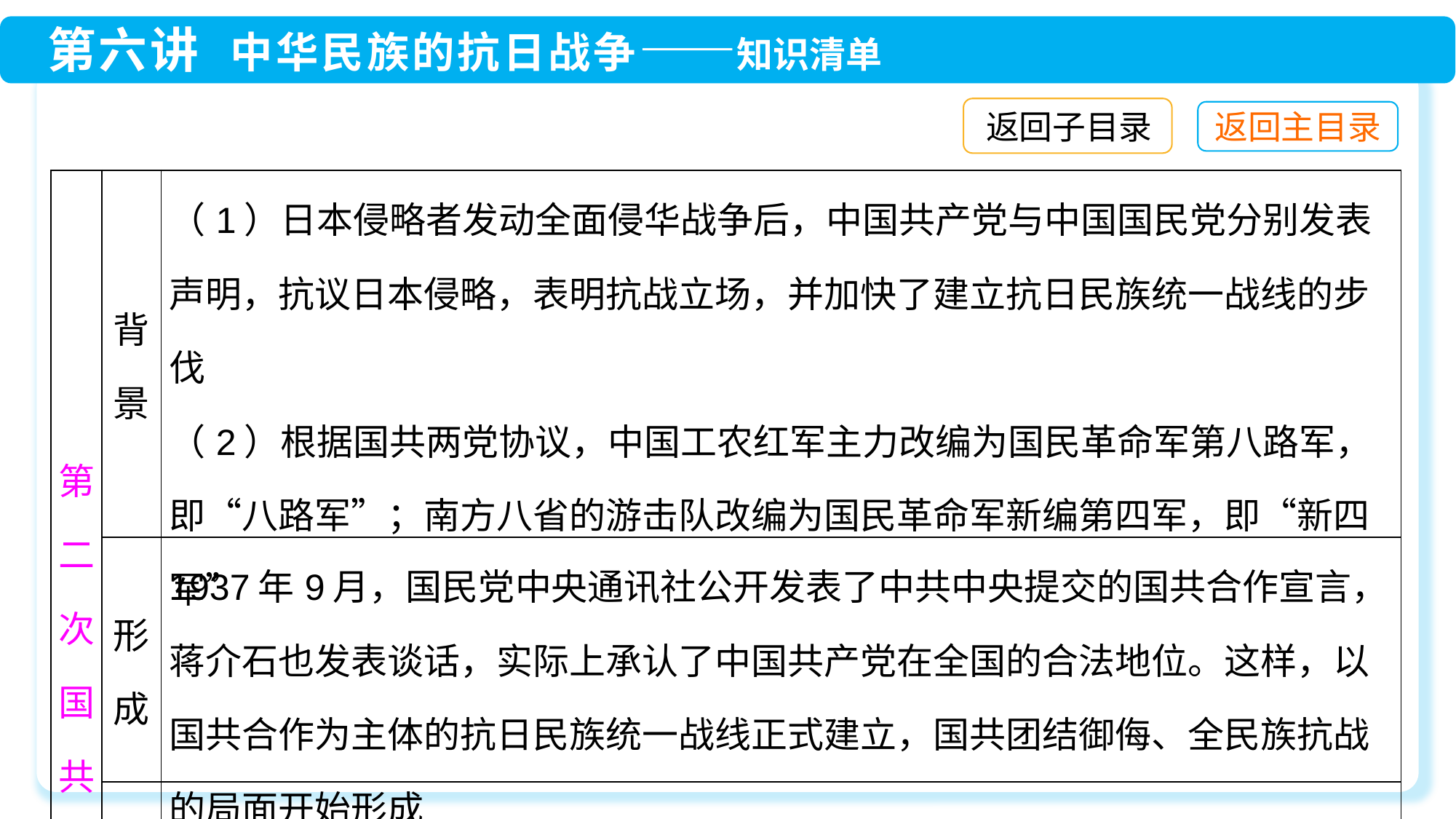

返回子目录
| 第二次国共合作 | 背 景 | （1）日本侵略者发动全面侵华战争后，中国共产党与中国国民党分别发表声明，抗议日本侵略，表明抗战立场，并加快了建立抗日民族统一战线的步伐 （2）根据国共两党协议，中国工农红军主力改编为国民革命军第八路军，即“八路军”；南方八省的游击队改编为国民革命军新编第四军，即“新四军” |
| --- | --- | --- |
|  | 形 成 | 1937年9月，国民党中央通讯社公开发表了中共中央提交的国共合作宣言，蒋介石也发表谈话，实际上承认了中国共产党在全国的合法地位。这样，以国共合作为主体的抗日民族统一战线正式建立，国共团结御侮、全民族抗战的局面开始形成 |
|  | 意 义 | 以国共合作为主体的抗日民族统一战线正式建立，国共团结御侮、全民族抗战的局面开始形成 |